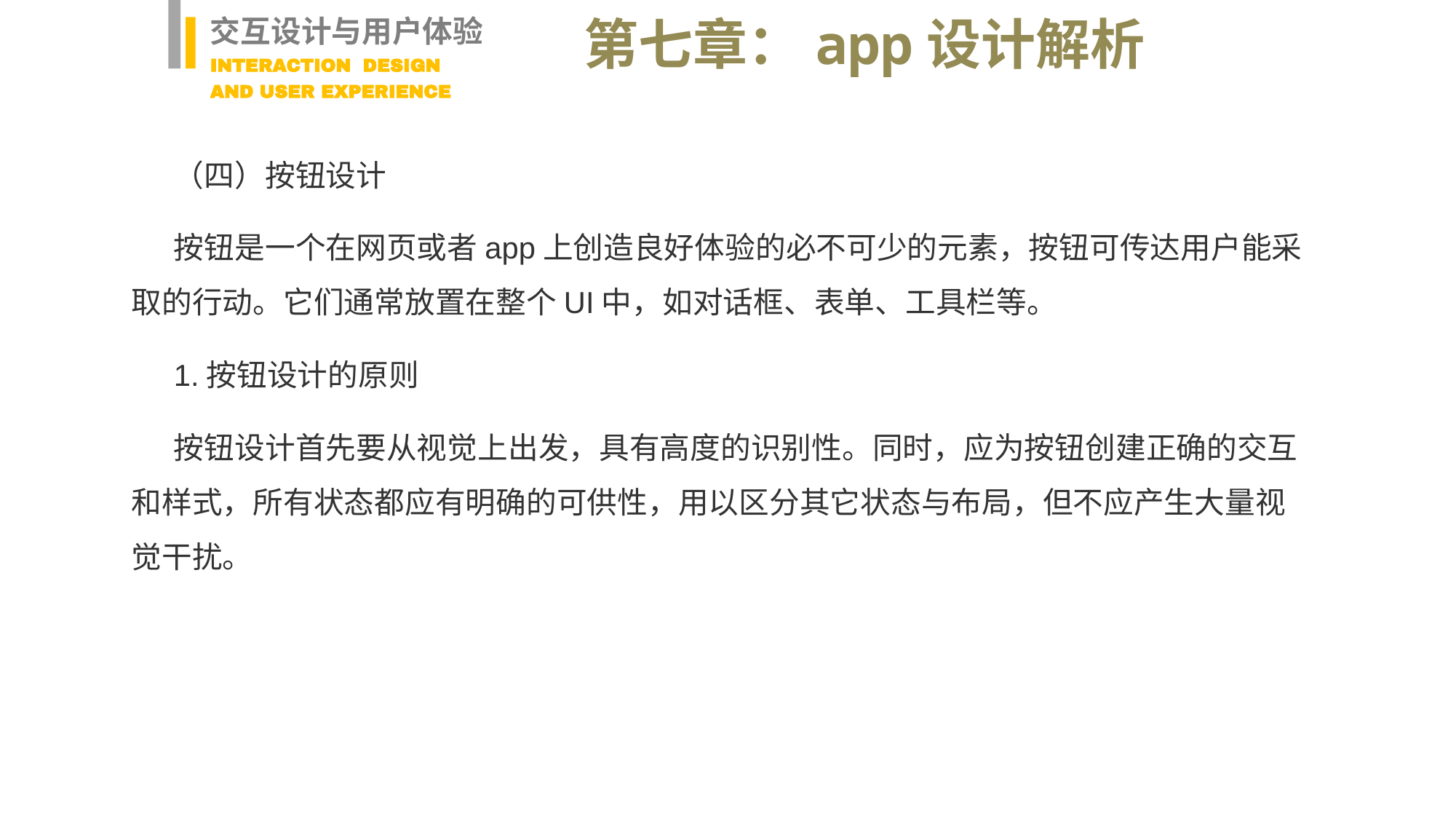

交互设计与用户体验
INTERACTION  DESIGN
AND USER EXPERIENCE
第七章：app设计解析

（四）按钮设计
按钮是一个在网页或者app上创造良好体验的必不可少的元素，按钮可传达用户能采取的行动。它们通常放置在整个UI中，如对话框、表单、工具栏等。
1.按钮设计的原则
按钮设计首先要从视觉上出发，具有高度的识别性。同时，应为按钮创建正确的交互和样式，所有状态都应有明确的可供性，用以区分其它状态与布局，但不应产生大量视觉干扰。